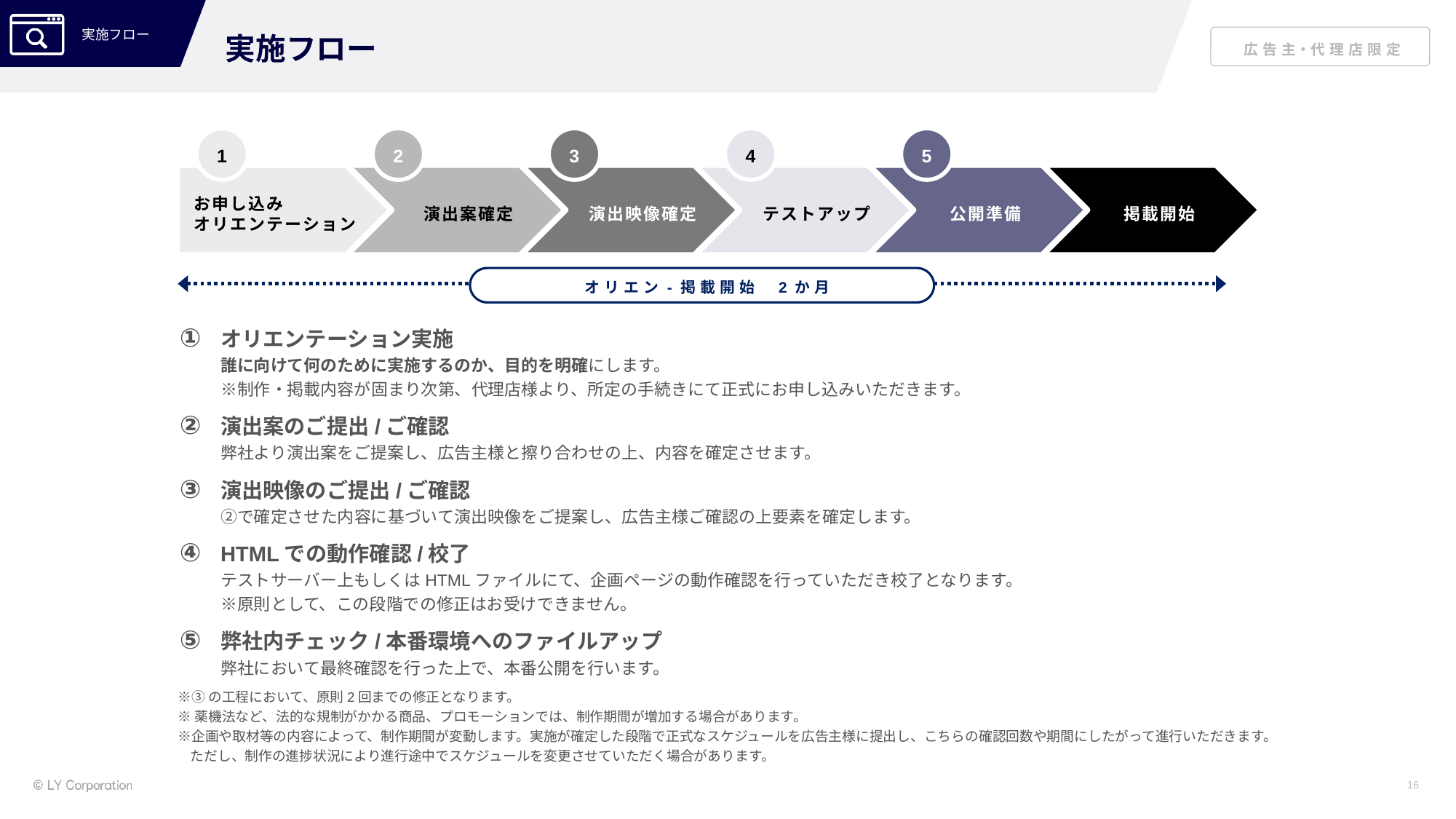

実施フロー
1
2
3
4
5
お申し込み
オリエンテーション
演出案確定
演出映像確定
テストアップ
公開準備
掲載開始
オリエン-掲載開始  2か月
オリエンテーション実施
誰に向けて何のために実施するのか、目的を明確にします。
※制作・掲載内容が固まり次第、代理店様より、所定の手続きにて正式にお申し込みいただきます。
演出案のご提出/ご確認
弊社より演出案をご提案し、広告主様と擦り合わせの上、内容を確定させます。
演出映像のご提出/ご確認
②で確定させた内容に基づいて演出映像をご提案し、広告主様ご確認の上要素を確定します。
HTMLでの動作確認/校了
テストサーバー上もしくはHTMLファイルにて、企画ページの動作確認を行っていただき校了となります。
※原則として、この段階での修正はお受けできません。
弊社内チェック/本番環境へのファイルアップ
弊社において最終確認を行った上で、本番公開を行います。
※③の工程において、原則2回までの修正となります。
※薬機法など、法的な規制がかかる商品、プロモーションでは、制作期間が増加する場合があります。
※企画や取材等の内容によって、制作期間が変動します。実施が確定した段階で正式なスケジュールを広告主様に提出し、こちらの確認回数や期間にしたがって進行いただきます。
   ただし、制作の進捗状況により進行途中でスケジュールを変更させていただく場合があります。